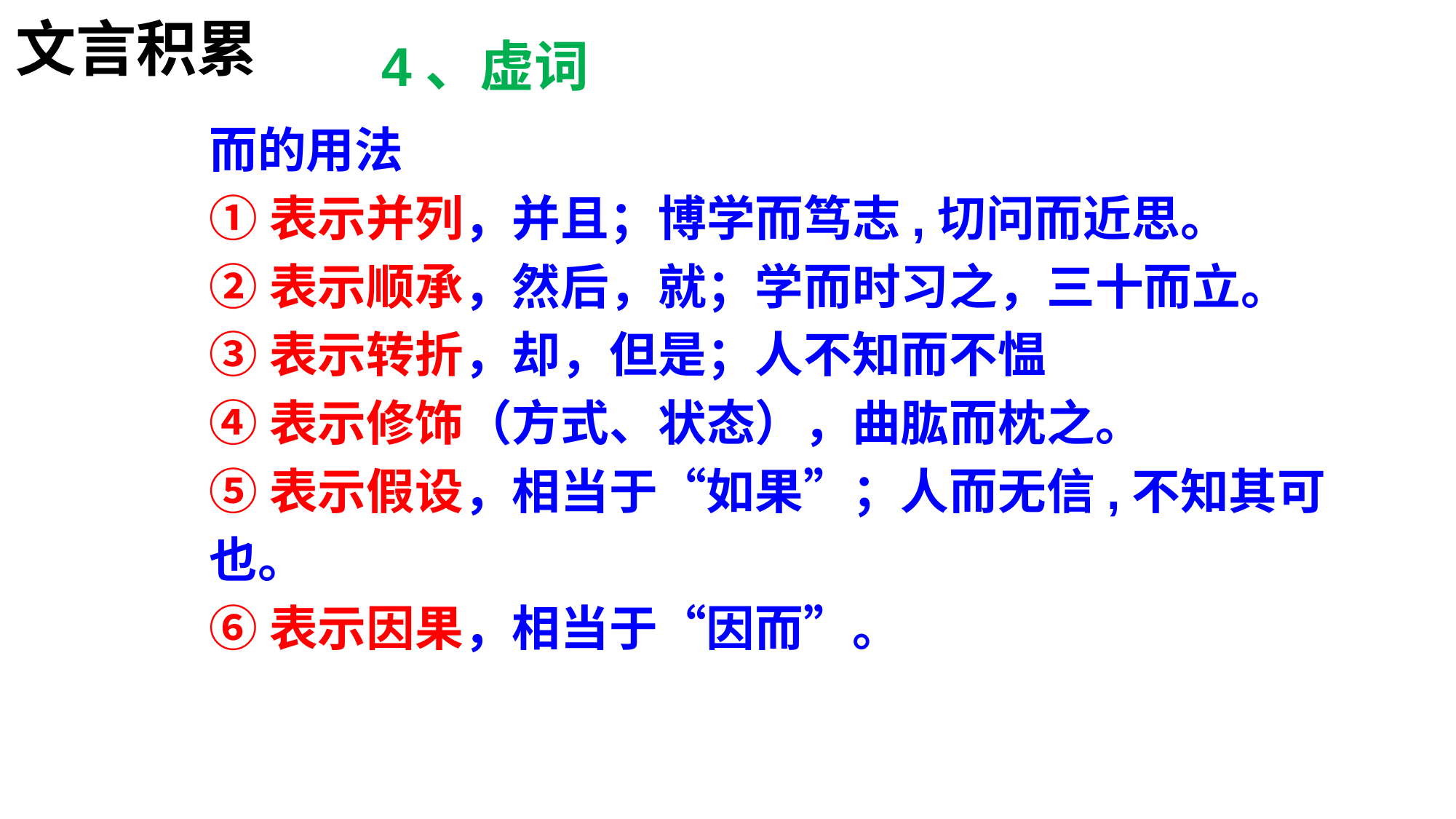

文言积累
4、虚词
而的用法
①表示并列，并且；博学而笃志,切问而近思。
②表示顺承，然后，就；学而时习之，三十而立。
③表示转折，却，但是；人不知而不愠
④表示修饰（方式、状态），曲肱而枕之。
⑤表示假设，相当于“如果”；人而无信,不知其可也。
⑥表示因果，相当于“因而”。